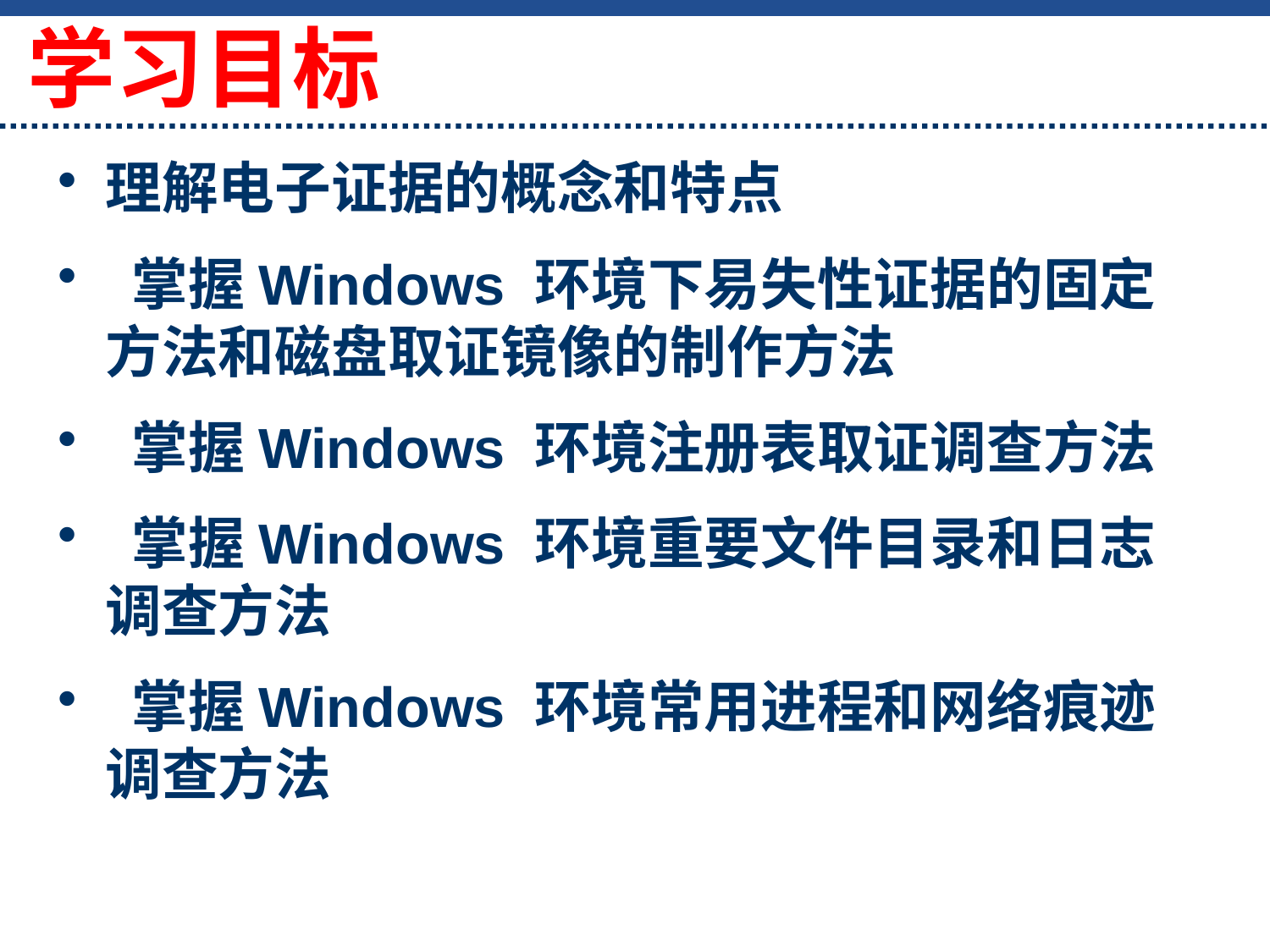

# 学习目标
理解电子证据的概念和特点
 掌握Windows 环境下易失性证据的固定方法和磁盘取证镜像的制作方法
 掌握Windows 环境注册表取证调查方法
 掌握Windows 环境重要文件目录和日志调查方法
 掌握Windows 环境常用进程和网络痕迹调查方法